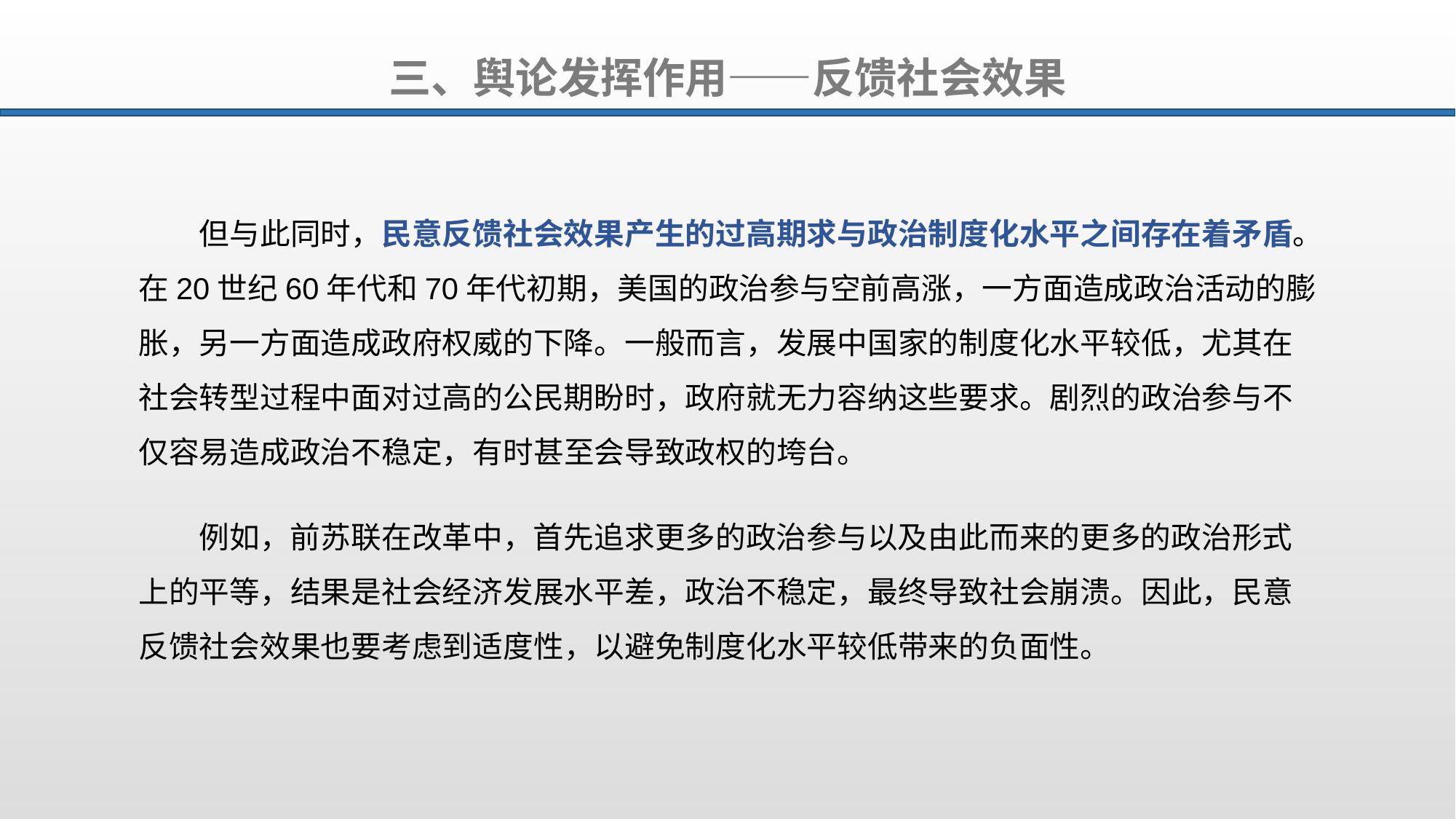

三、舆论发挥作用——反馈社会效果

但与此同时，民意反馈社会效果产生的过高期求与政治制度化水平之间存在着矛盾。在20世纪60年代和70年代初期，美国的政治参与空前高涨，一方面造成政治活动的膨胀，另一方面造成政府权威的下降。一般而言，发展中国家的制度化水平较低，尤其在社会转型过程中面对过高的公民期盼时，政府就无力容纳这些要求。剧烈的政治参与不仅容易造成政治不稳定，有时甚至会导致政权的垮台。
例如，前苏联在改革中，首先追求更多的政治参与以及由此而来的更多的政治形式上的平等，结果是社会经济发展水平差，政治不稳定，最终导致社会崩溃。因此，民意反馈社会效果也要考虑到适度性，以避免制度化水平较低带来的负面性。